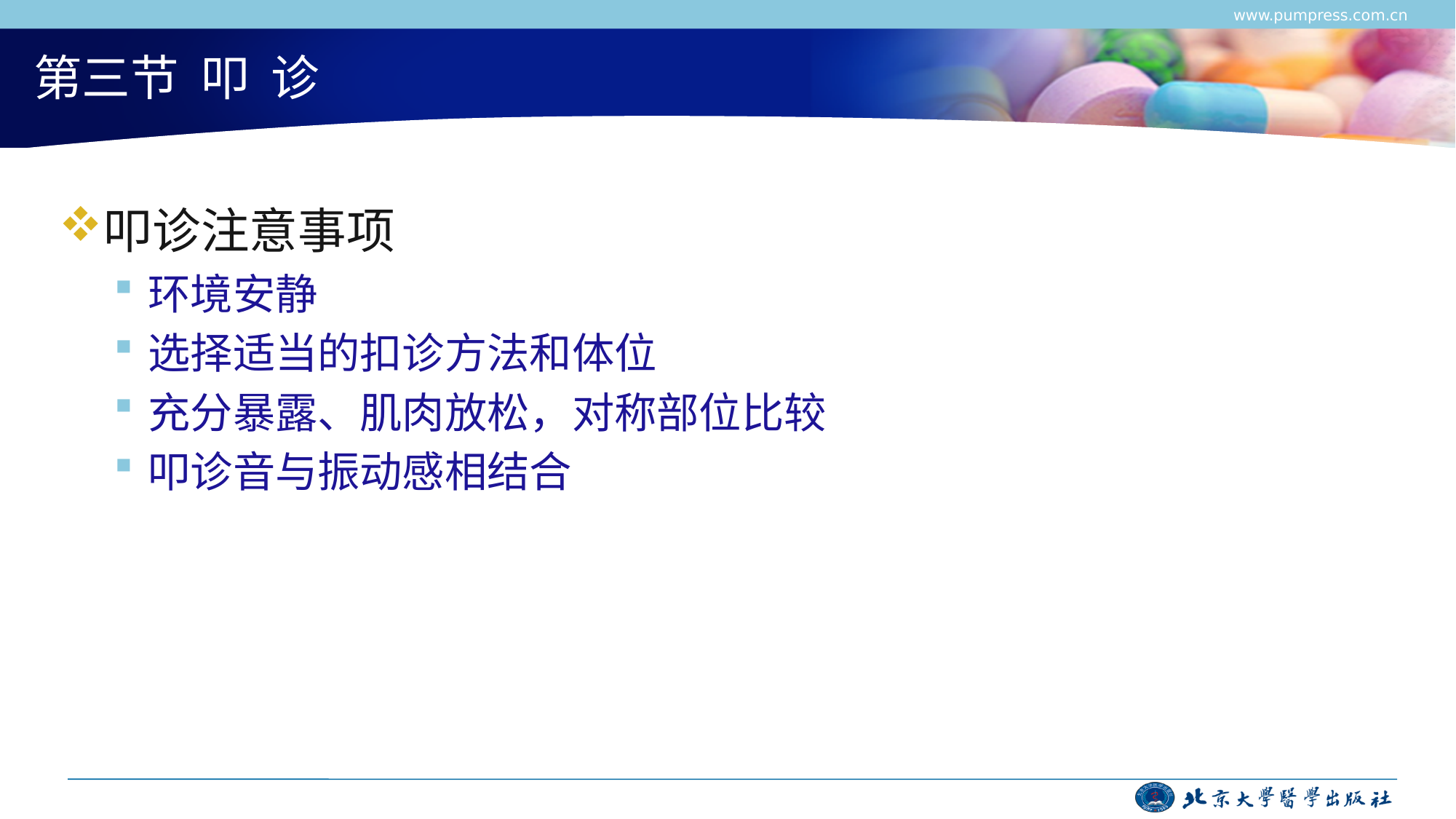

www.pumpress.com.cn
# 第三节  叩  诊
叩诊注意事项
环境安静
选择适当的扣诊方法和体位
充分暴露、肌肉放松，对称部位比较
叩诊音与振动感相结合